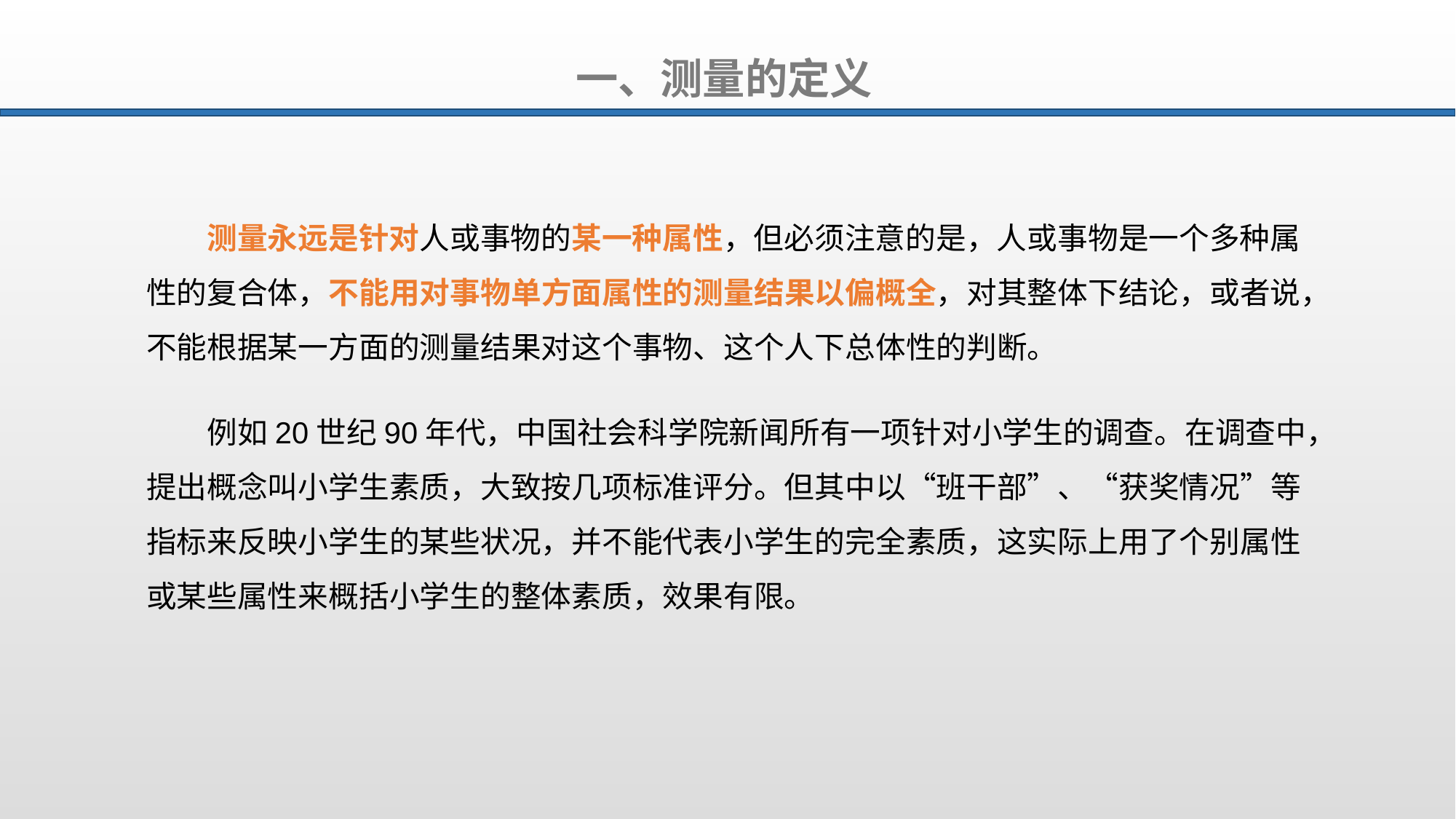

一、测量的定义

测量永远是针对人或事物的某一种属性，但必须注意的是，人或事物是一个多种属性的复合体，不能用对事物单方面属性的测量结果以偏概全，对其整体下结论，或者说，不能根据某一方面的测量结果对这个事物、这个人下总体性的判断。
例如20世纪90年代，中国社会科学院新闻所有一项针对小学生的调查。在调查中，提出概念叫小学生素质，大致按几项标准评分。但其中以“班干部”、“获奖情况”等指标来反映小学生的某些状况，并不能代表小学生的完全素质，这实际上用了个别属性或某些属性来概括小学生的整体素质，效果有限。